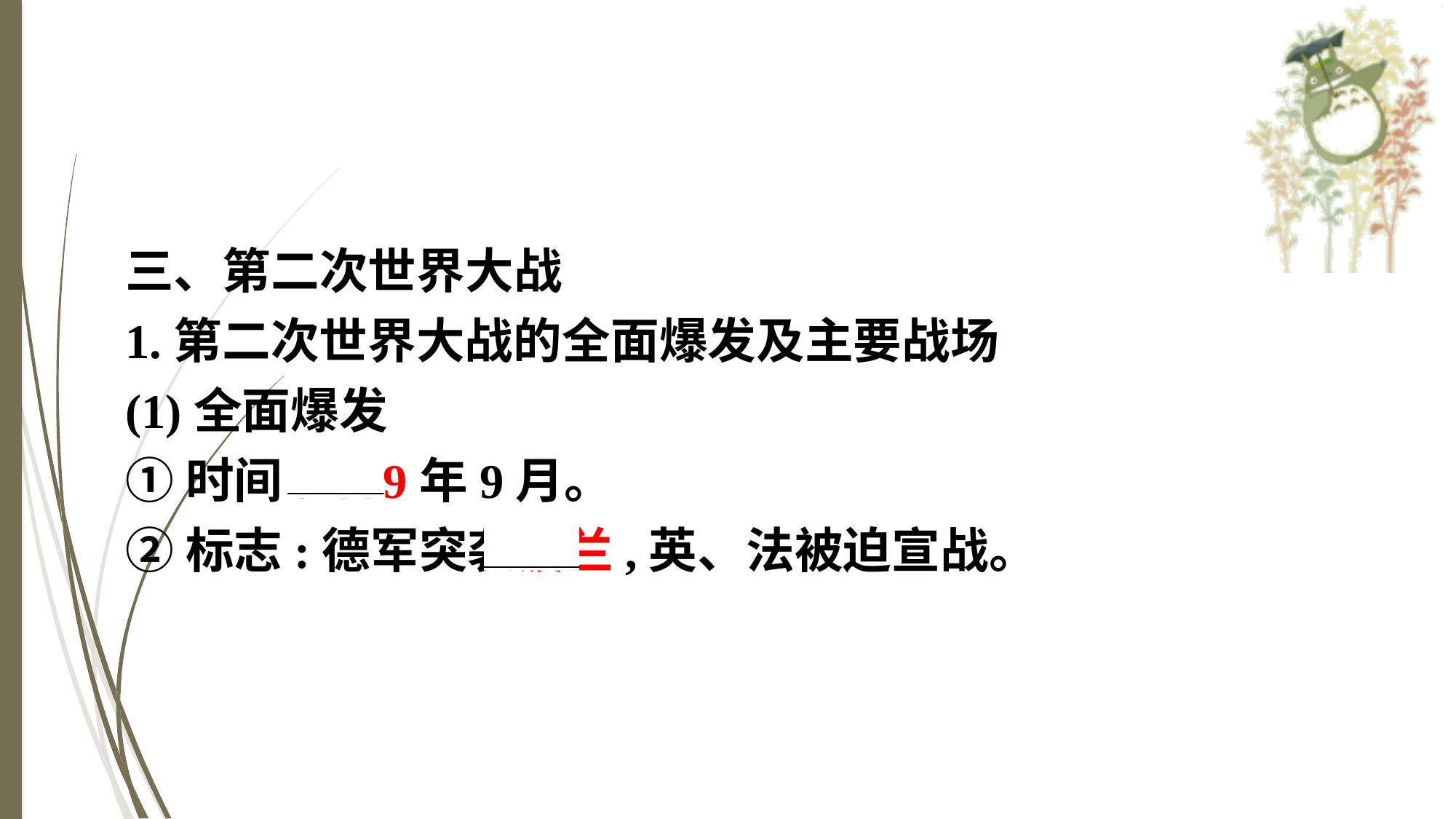

三、第二次世界大战
1.第二次世界大战的全面爆发及主要战场
(1)全面爆发
①时间:1939年9月。
②标志:德军突袭波兰,英、法被迫宣战。